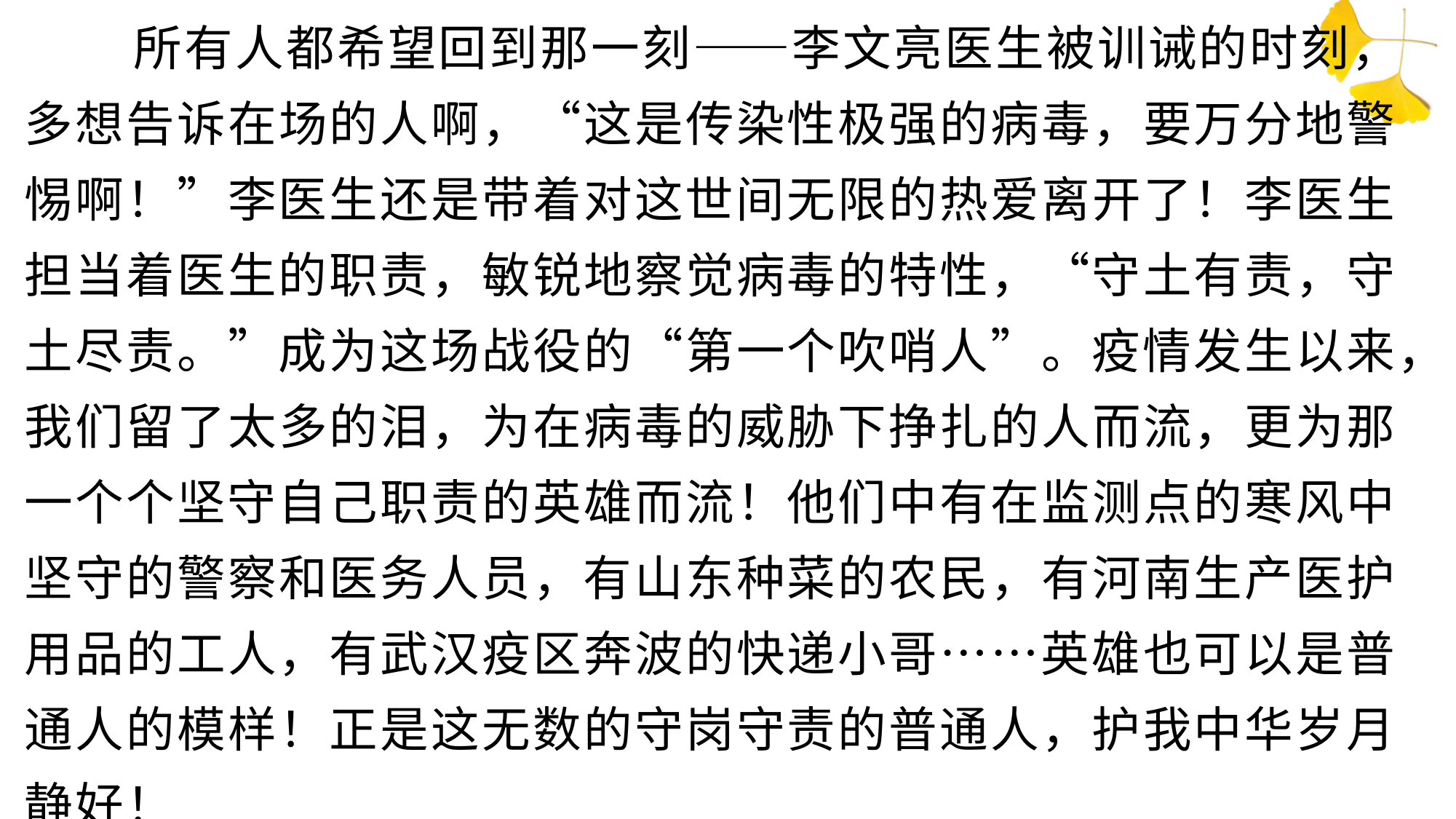

所有人都希望回到那一刻——李文亮医生被训诫的时刻，多想告诉在场的人啊，“这是传染性极强的病毒，要万分地警惕啊！”李医生还是带着对这世间无限的热爱离开了！李医生担当着医生的职责，敏锐地察觉病毒的特性，“守土有责，守土尽责。”成为这场战役的“第一个吹哨人”。疫情发生以来，我们留了太多的泪，为在病毒的威胁下挣扎的人而流，更为那一个个坚守自己职责的英雄而流！他们中有在监测点的寒风中坚守的警察和医务人员，有山东种菜的农民，有河南生产医护用品的工人，有武汉疫区奔波的快递小哥……英雄也可以是普通人的模样！正是这无数的守岗守责的普通人，护我中华岁月静好！